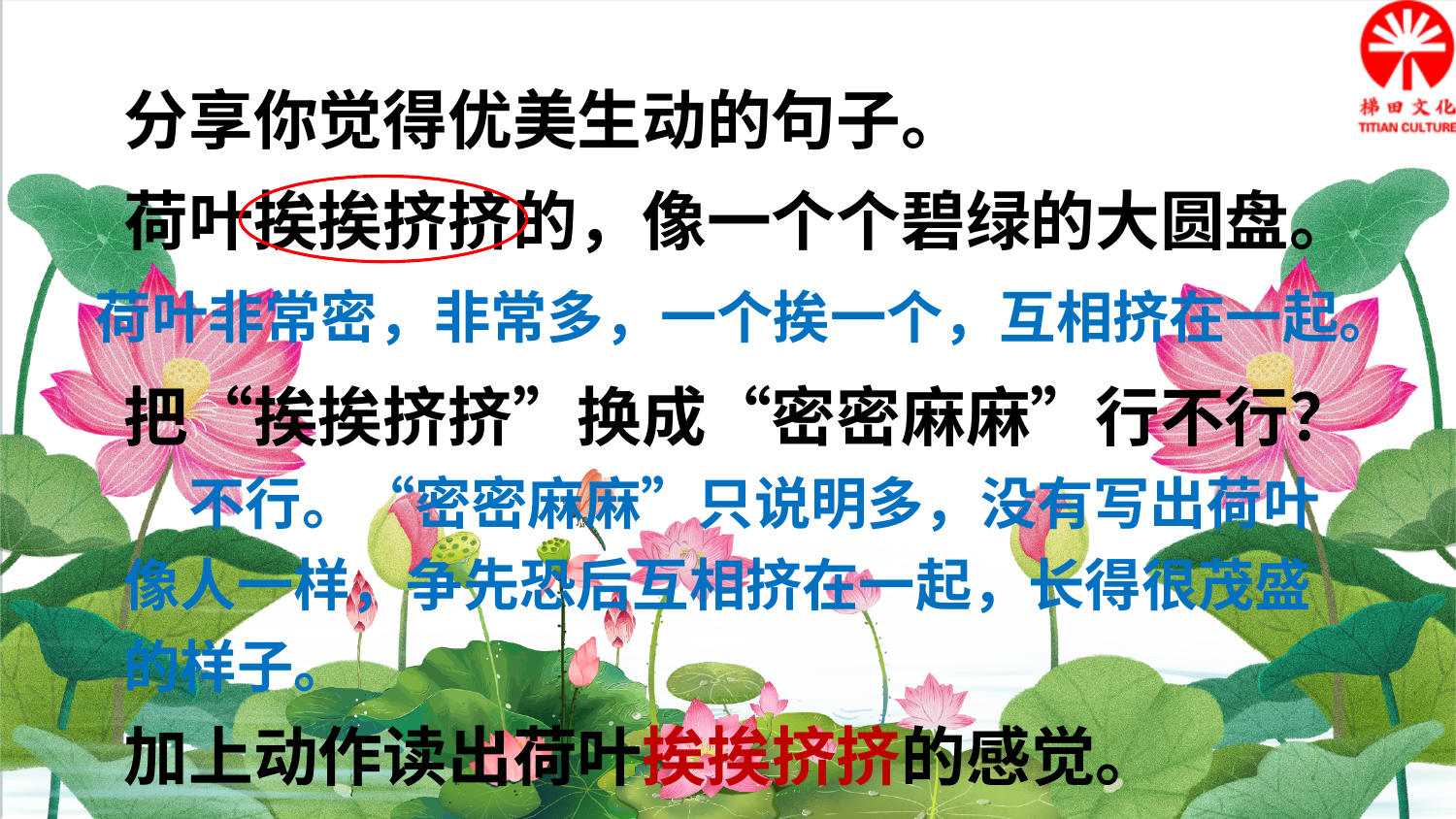

分享你觉得优美生动的句子。
荷叶挨挨挤挤的，像一个个碧绿的大圆盘。

荷叶非常密，非常多，一个挨一个，互相挤在一起。
把“挨挨挤挤”换成“密密麻麻”行不行？
    不行。“密密麻麻”只说明多，没有写出荷叶像人一样，争先恐后互相挤在一起，长得很茂盛的样子。
加上动作读出荷叶挨挨挤挤的感觉。